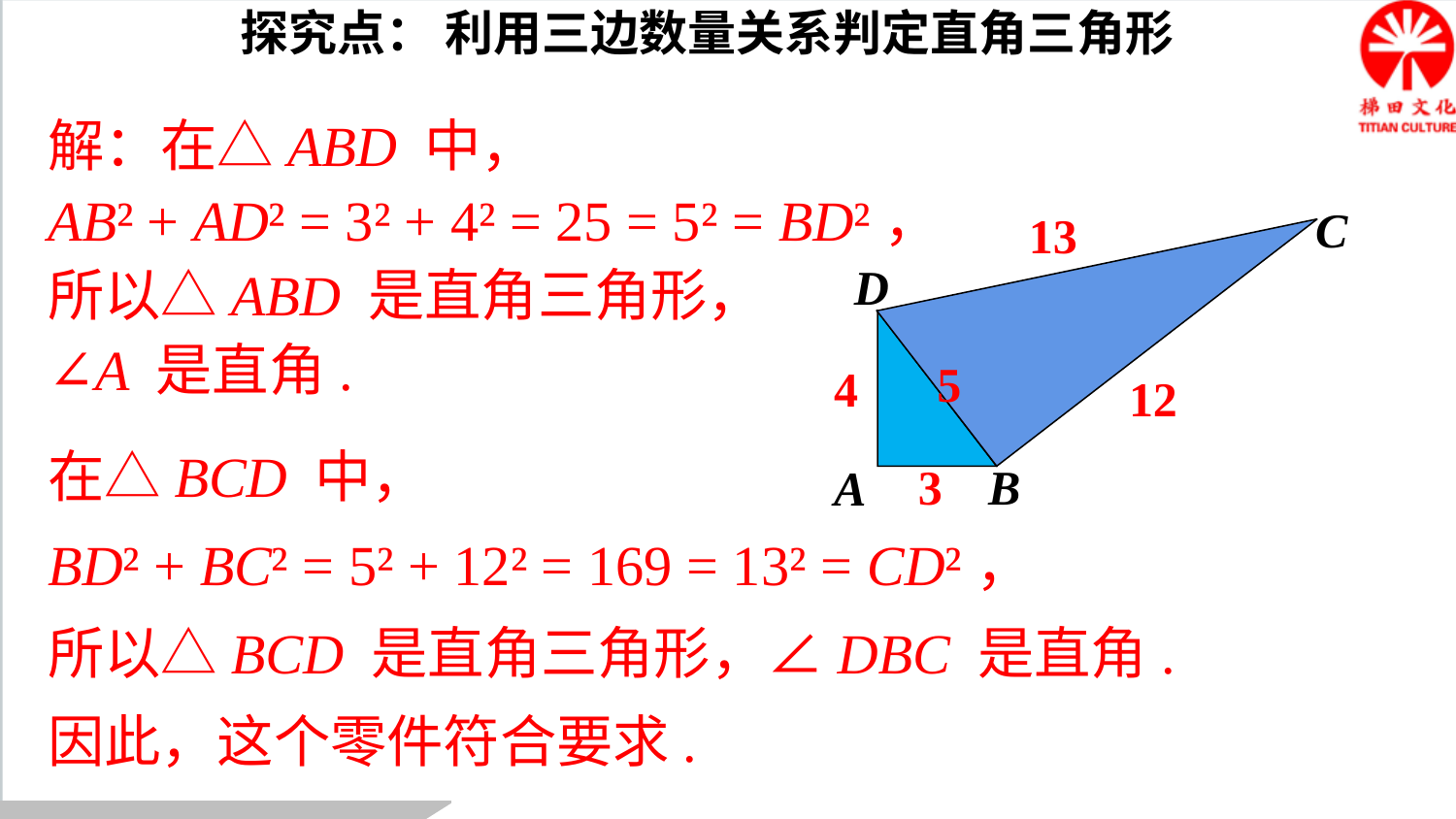

探究点： 利用三边数量关系判定直角三角形

解：在△ABD 中，
AB² + AD² = 3² + 4² = 25 = 5² = BD²，
所以△ABD 是直角三角形，
∠A 是直角.
C
13
D

5
4
12
在△BCD 中，
BD² + BC² = 5² + 12² = 169 = 13² = CD²，
所以△BCD 是直角三角形，∠DBC 是直角.
因此，这个零件符合要求.
3
B
A